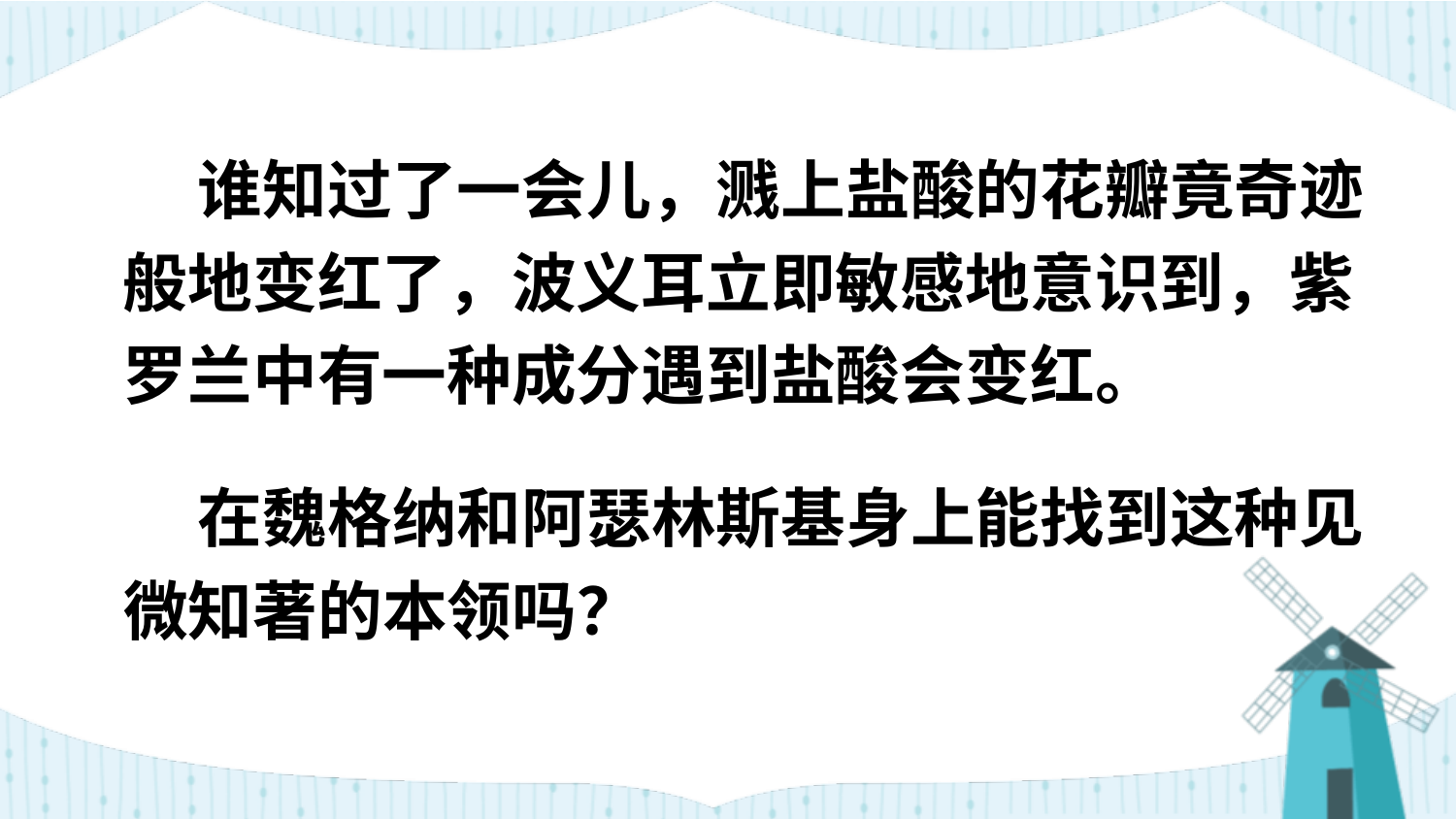

谁知过了一会儿，溅上盐酸的花瓣竟奇迹般地变红了，波义耳立即敏感地意识到，紫罗兰中有一种成分遇到盐酸会变红。
    在魏格纳和阿瑟林斯基身上能找到这种见微知著的本领吗？